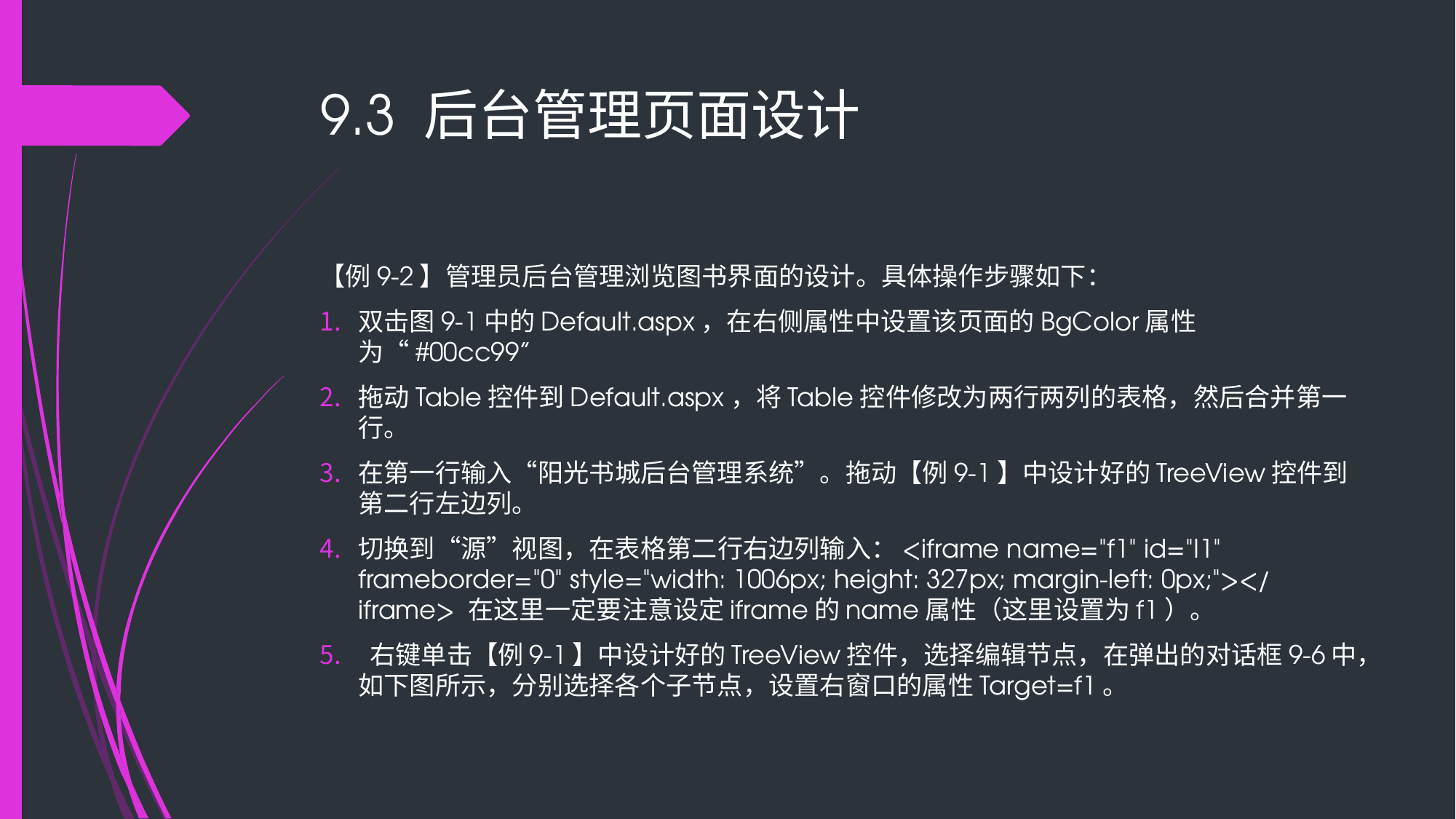

# 9.3 后台管理页面设计
【例9-2】管理员后台管理浏览图书界面的设计。具体操作步骤如下：
双击图9-1中的Default.aspx，在右侧属性中设置该页面的BgColor属性为“#00cc99”
拖动Table控件到Default.aspx，将Table控件修改为两行两列的表格，然后合并第一行。
在第一行输入“阳光书城后台管理系统”。拖动【例9-1】中设计好的TreeView控件到第二行左边列。
切换到“源”视图，在表格第二行右边列输入：<iframe name="f1" id="I1" frameborder="0" style="width: 1006px; height: 327px; margin-left: 0px;"></iframe> 在这里一定要注意设定iframe的name属性（这里设置为f1）。
 右键单击【例9-1】中设计好的TreeView控件，选择编辑节点，在弹出的对话框9-6中，如下图所示，分别选择各个子节点，设置右窗口的属性Target=f1。